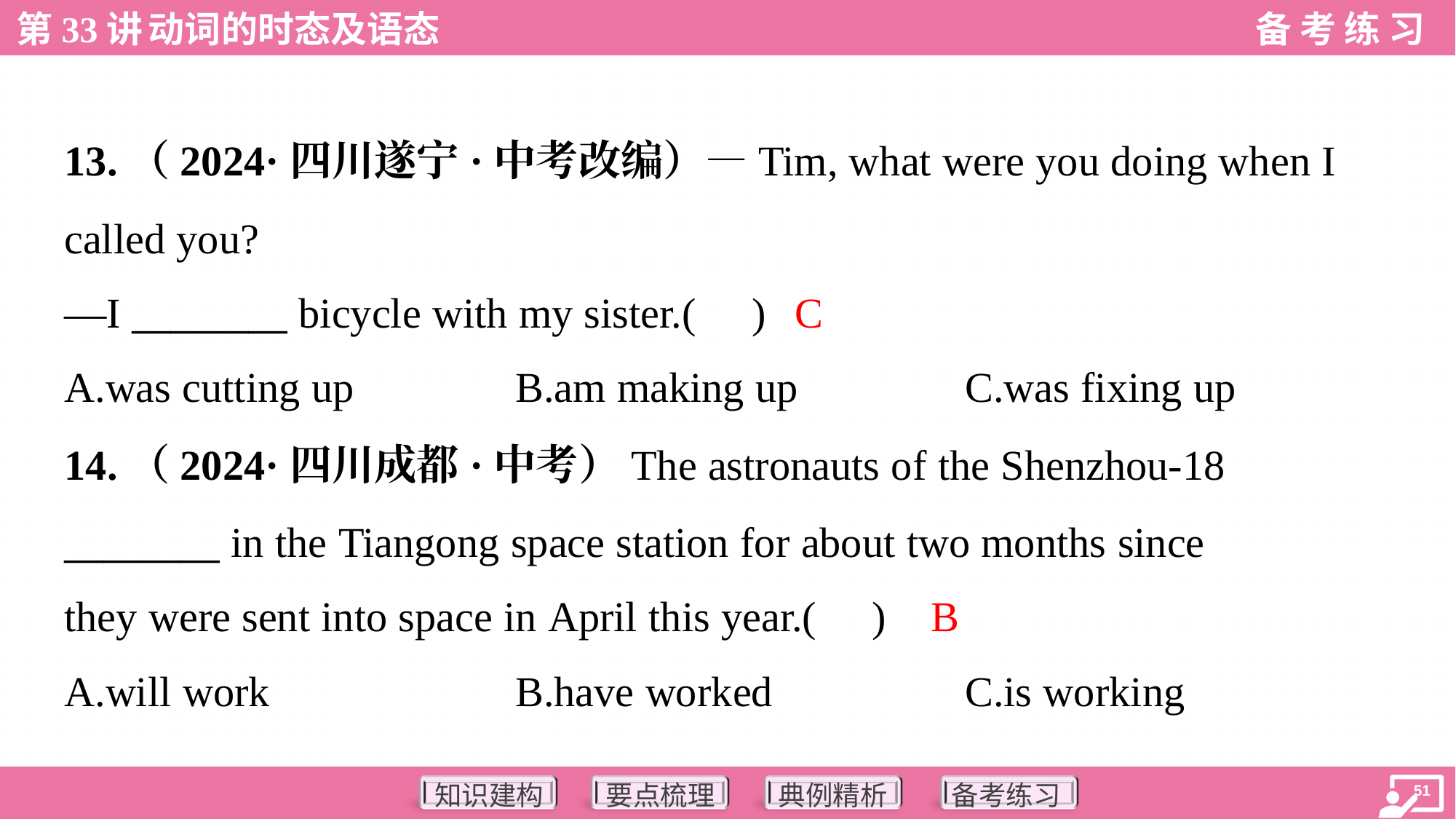

13.（2024·四川遂宁·中考改编）—Tim, what were you doing when I
called you?
—I ________ bicycle with my sister.(     )
C
A.was cutting up	B.am making up	C.was fixing up
14.（2024·四川成都·中考）The astronauts of the Shenzhou-18
________ in the Tiangong space station for about two months since
they were sent into space in April this year.(     )
B
A.will work	B.have worked	C.is working